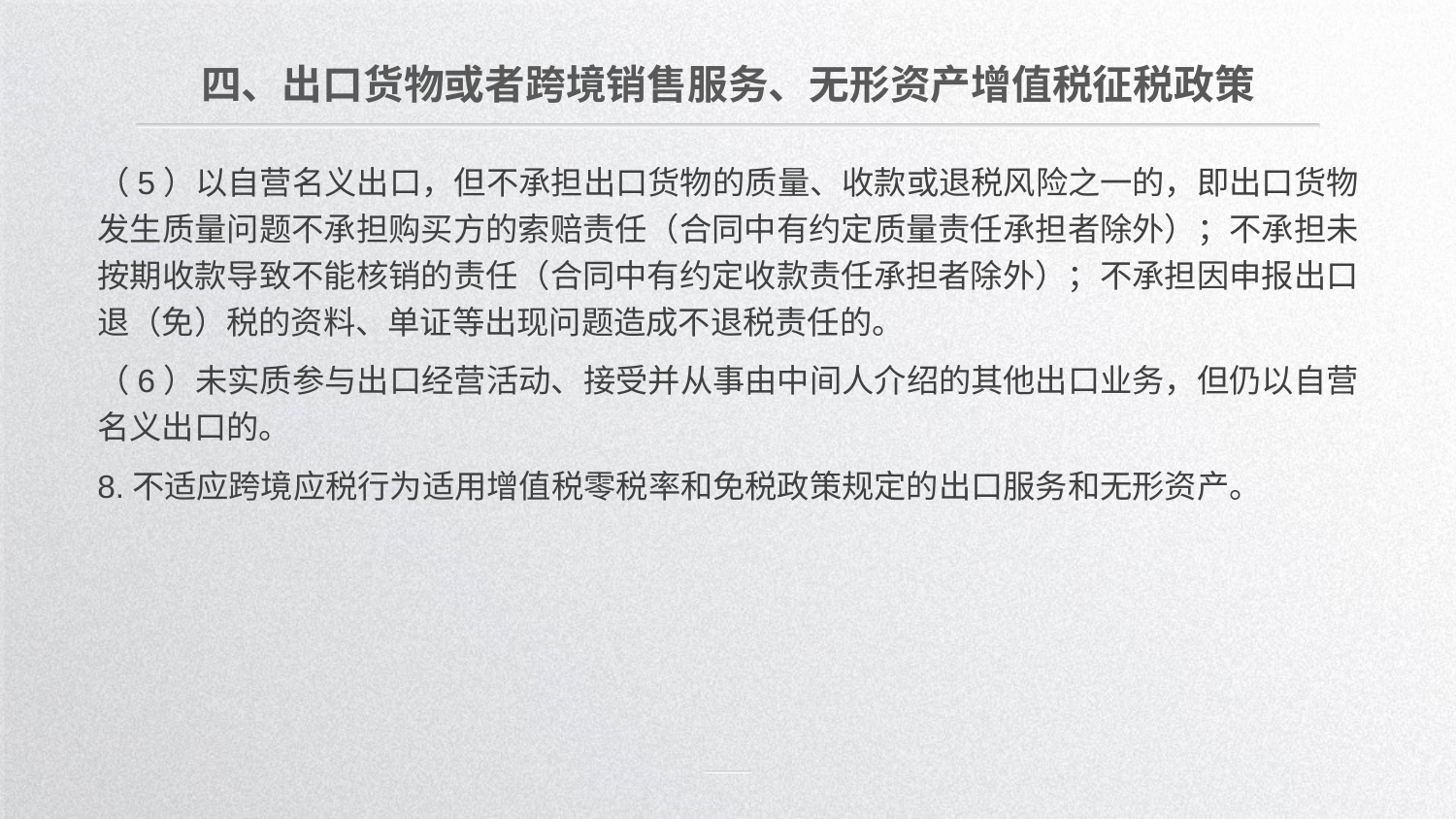

四、出口货物或者跨境销售服务、无形资产增值税征税政策
（5）以自营名义出口，但不承担出口货物的质量、收款或退税风险之一的，即出口货物发生质量问题不承担购买方的索赔责任（合同中有约定质量责任承担者除外）；不承担未按期收款导致不能核销的责任（合同中有约定收款责任承担者除外）；不承担因申报出口退（免）税的资料、单证等出现问题造成不退税责任的。
（6）未实质参与出口经营活动、接受并从事由中间人介绍的其他出口业务，但仍以自营名义出口的。
8.不适应跨境应税行为适用增值税零税率和免税政策规定的出口服务和无形资产。